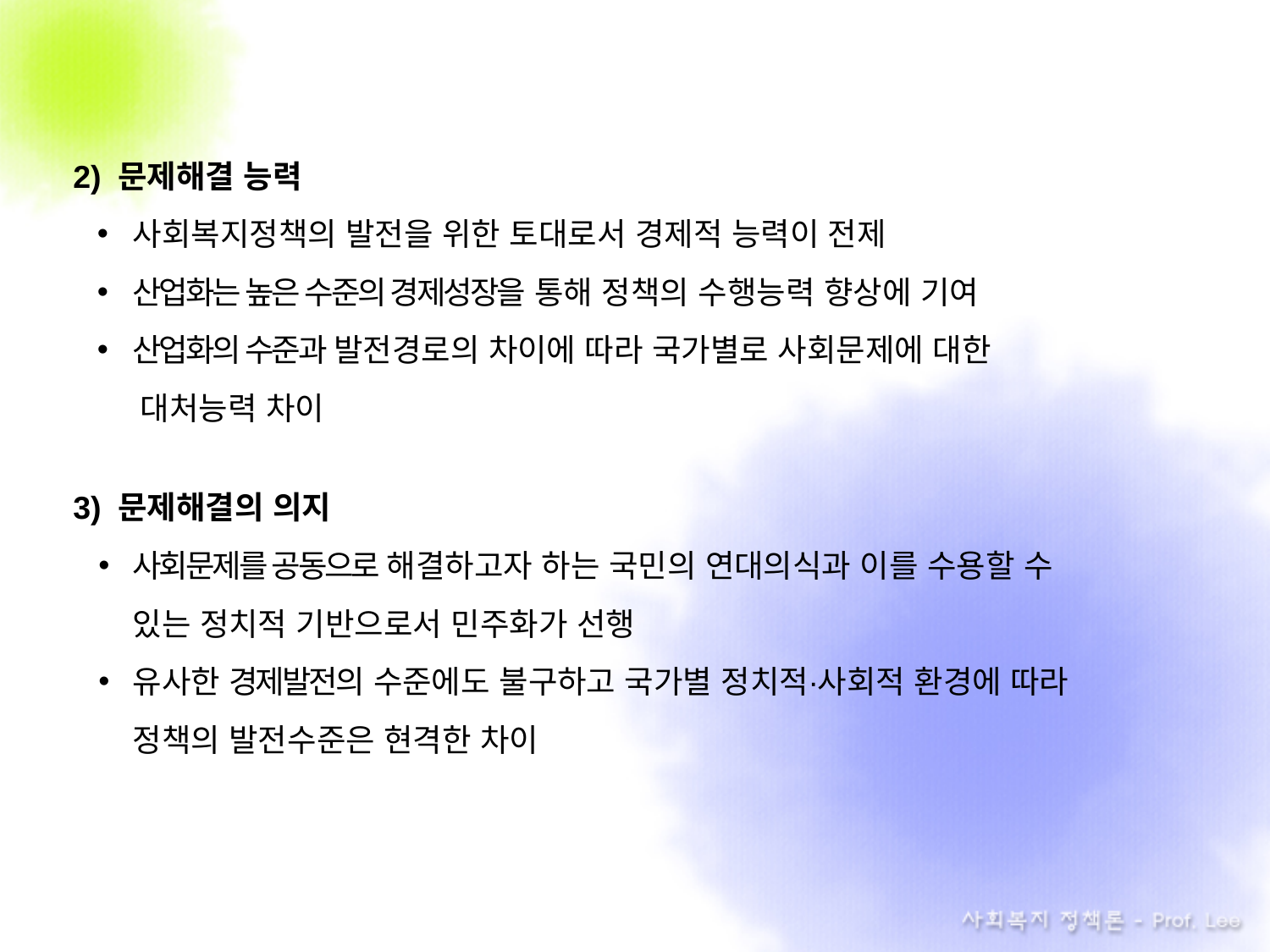

2) 문제해결 능력
사회복지정책의 발전을 위한 토대로서 경제적 능력이 전제
산업화는 높은 수준의 경제성장을 통해 정책의 수행능력 향상에 기여
산업화의 수준과 발전경로의 차이에 따라 국가별로 사회문제에 대한
.   대처능력 차이

3) 문제해결의 의지
사회문제를 공동으로 해결하고자 하는 국민의 연대의식과 이를 수용할 수
   있는 정치적 기반으로서 민주화가 선행
유사한 경제발전의 수준에도 불구하고 국가별 정치적∙사회적 환경에 따라
   정책의 발전수준은 현격한 차이